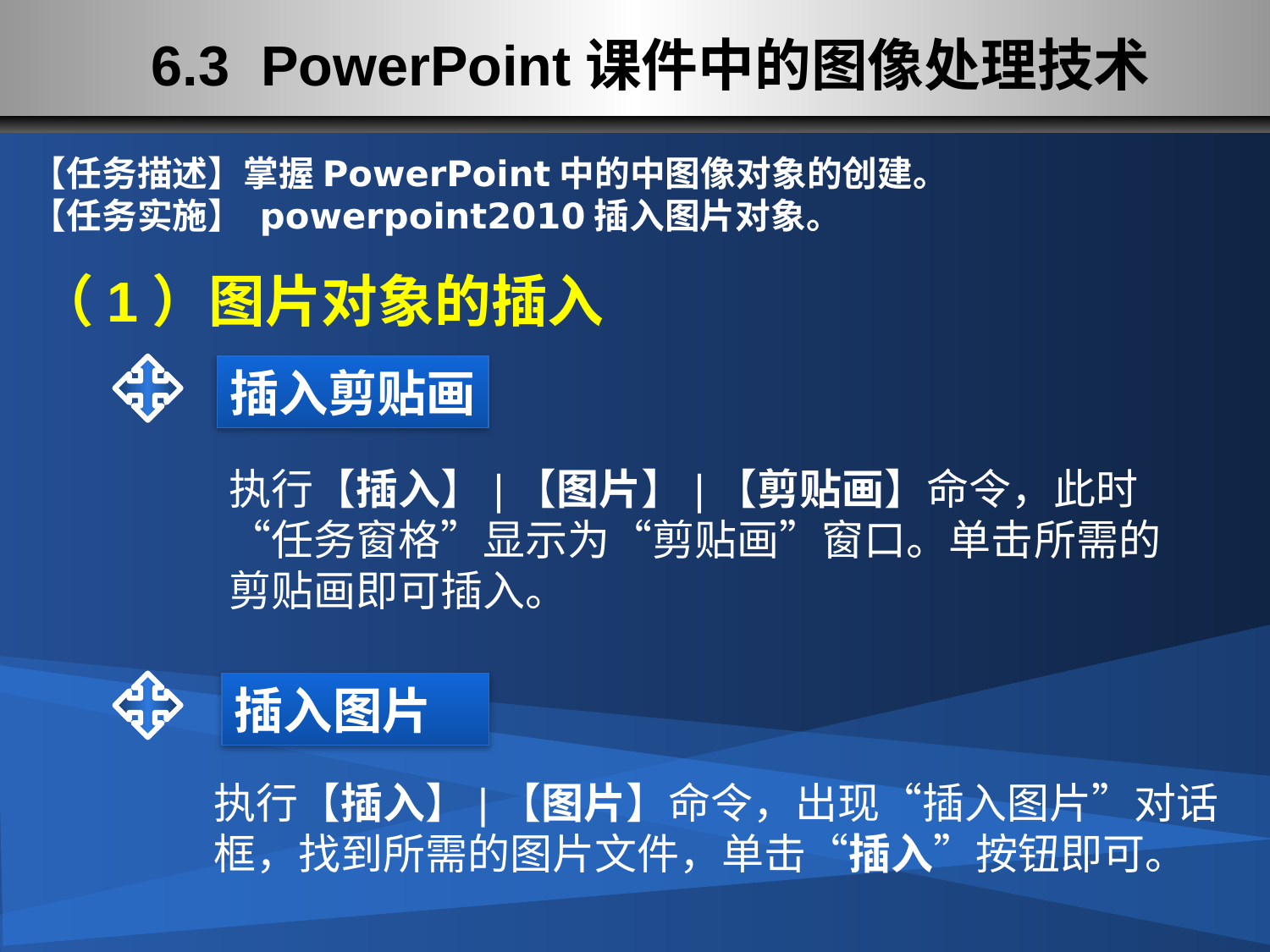

# 6.3  PowerPoint课件中的图像处理技术
【任务描述】掌握PowerPoint中的中图像对象的创建。
【任务实施】 powerpoint2010插入图片对象。
（1）图片对象的插入

插入剪贴画
执行【插入】|【图片】|【剪贴画】命令，此时“任务窗格”显示为“剪贴画”窗口。单击所需的剪贴画即可插入。

插入图片
执行【插入】|【图片】命令，出现“插入图片”对话框，找到所需的图片文件，单击“插入”按钮即可。